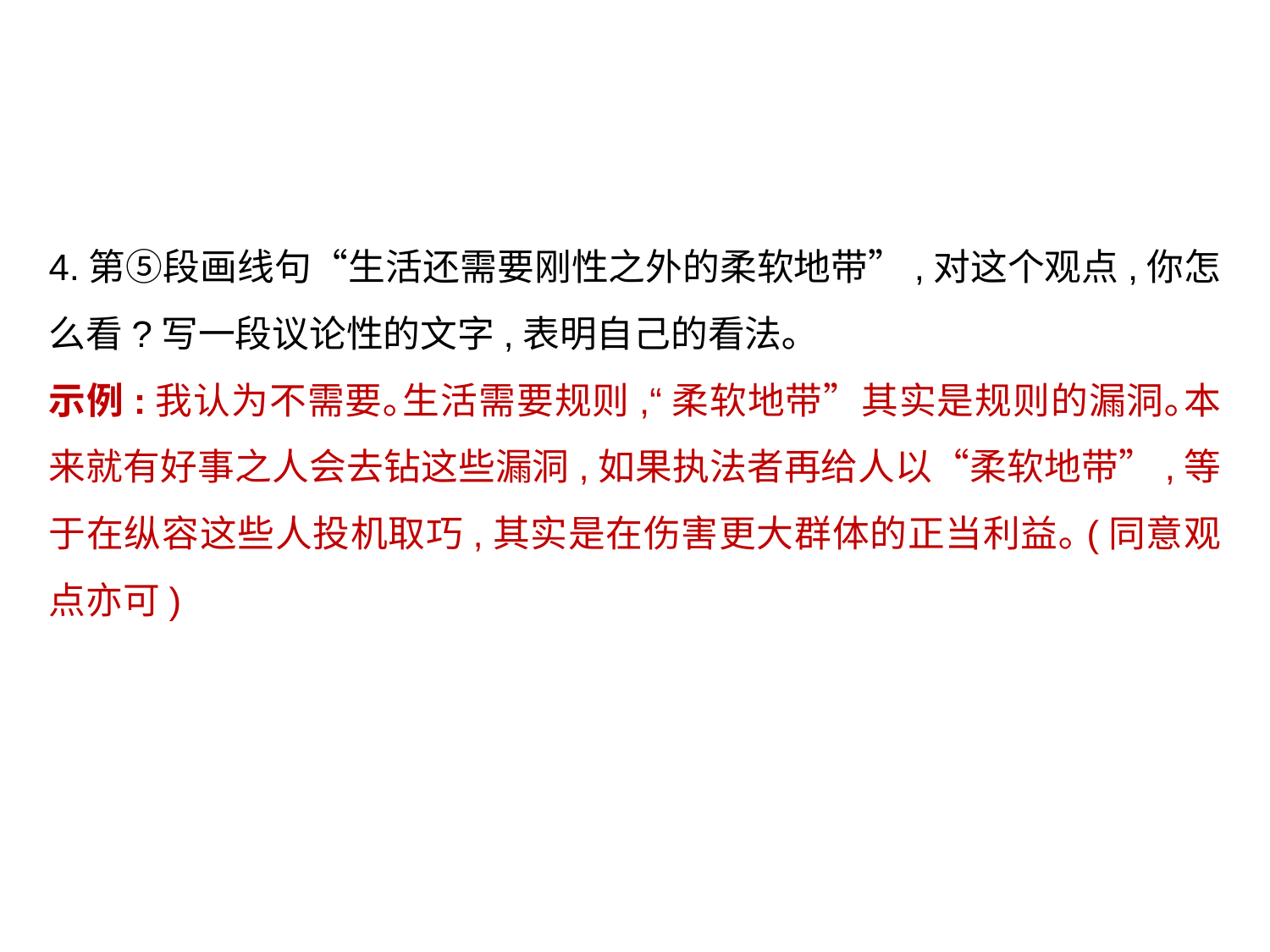

4.第⑤段画线句“生活还需要刚性之外的柔软地带”,对这个观点,你怎么看?写一段议论性的文字,表明自己的看法｡
示例:我认为不需要｡生活需要规则,“柔软地带”其实是规则的漏洞｡本来就有好事之人会去钻这些漏洞,如果执法者再给人以“柔软地带”,等于在纵容这些人投机取巧,其实是在伤害更大群体的正当利益｡(同意观点亦可)